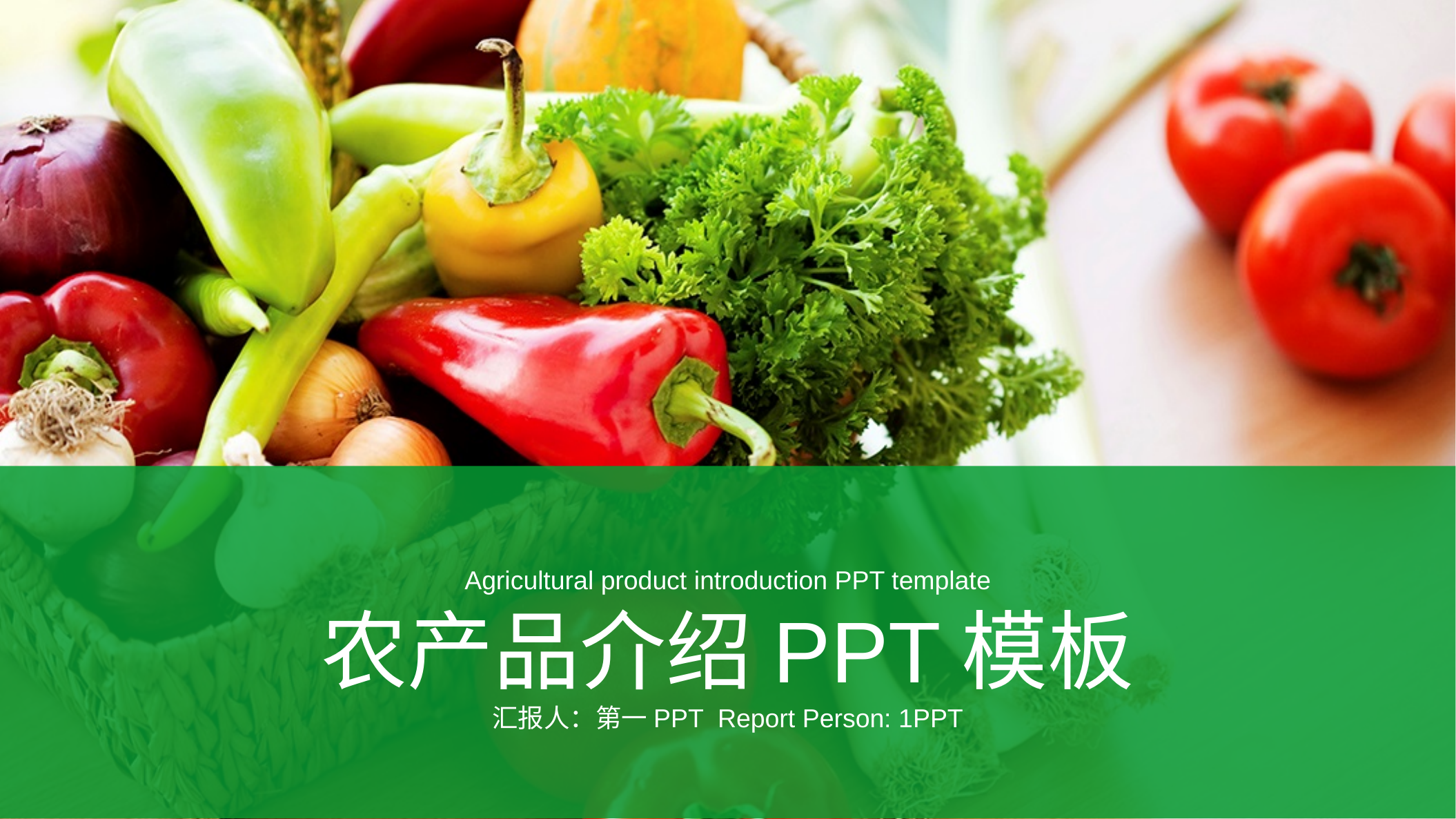

Agricultural product introduction PPT template
农产品介绍PPT模板
汇报人：第一PPT  Report Person: 1PPT